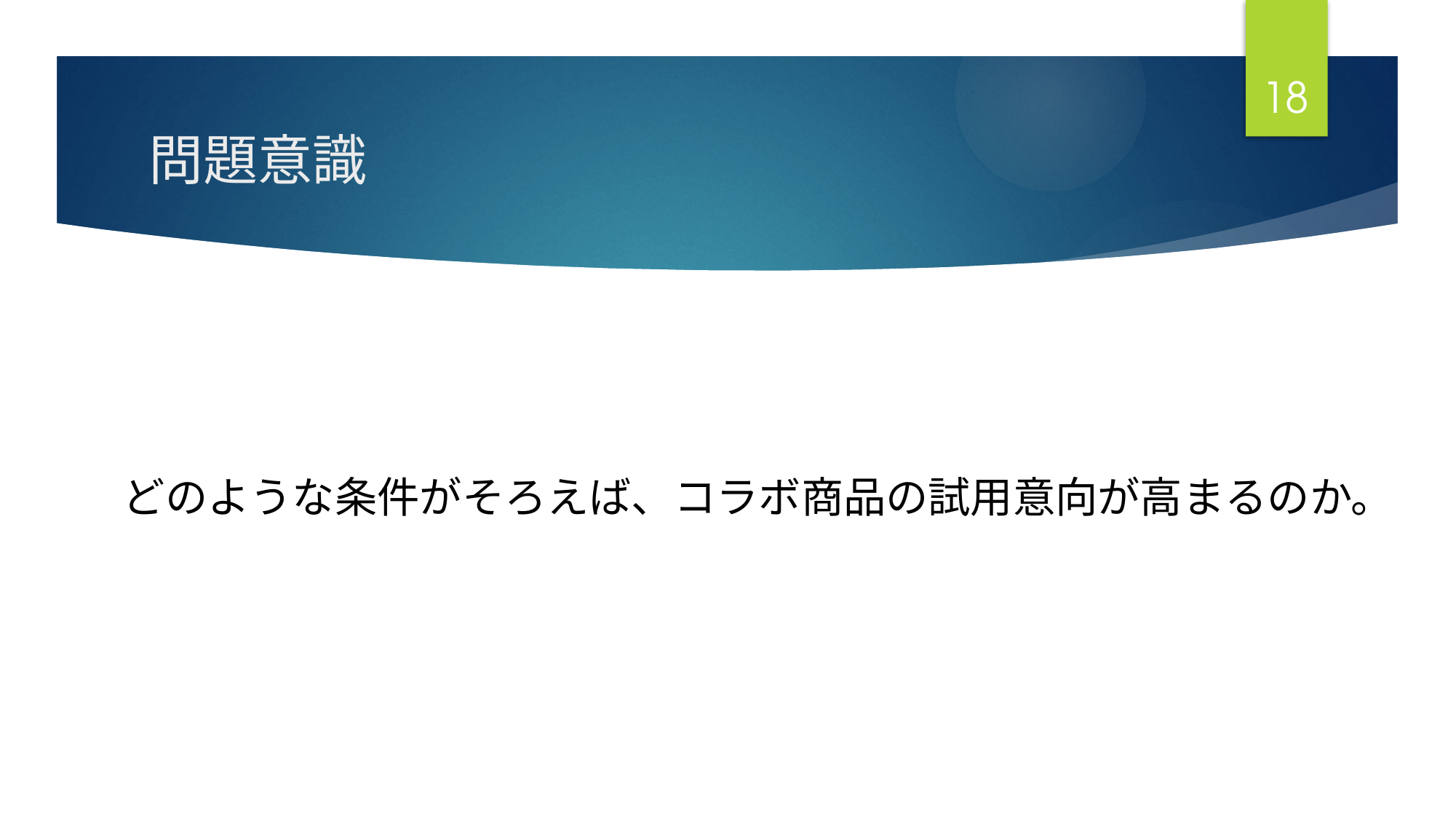

18
# 問題意識
どのような条件がそろえば、コラボ商品の試用意向が高まるのか。